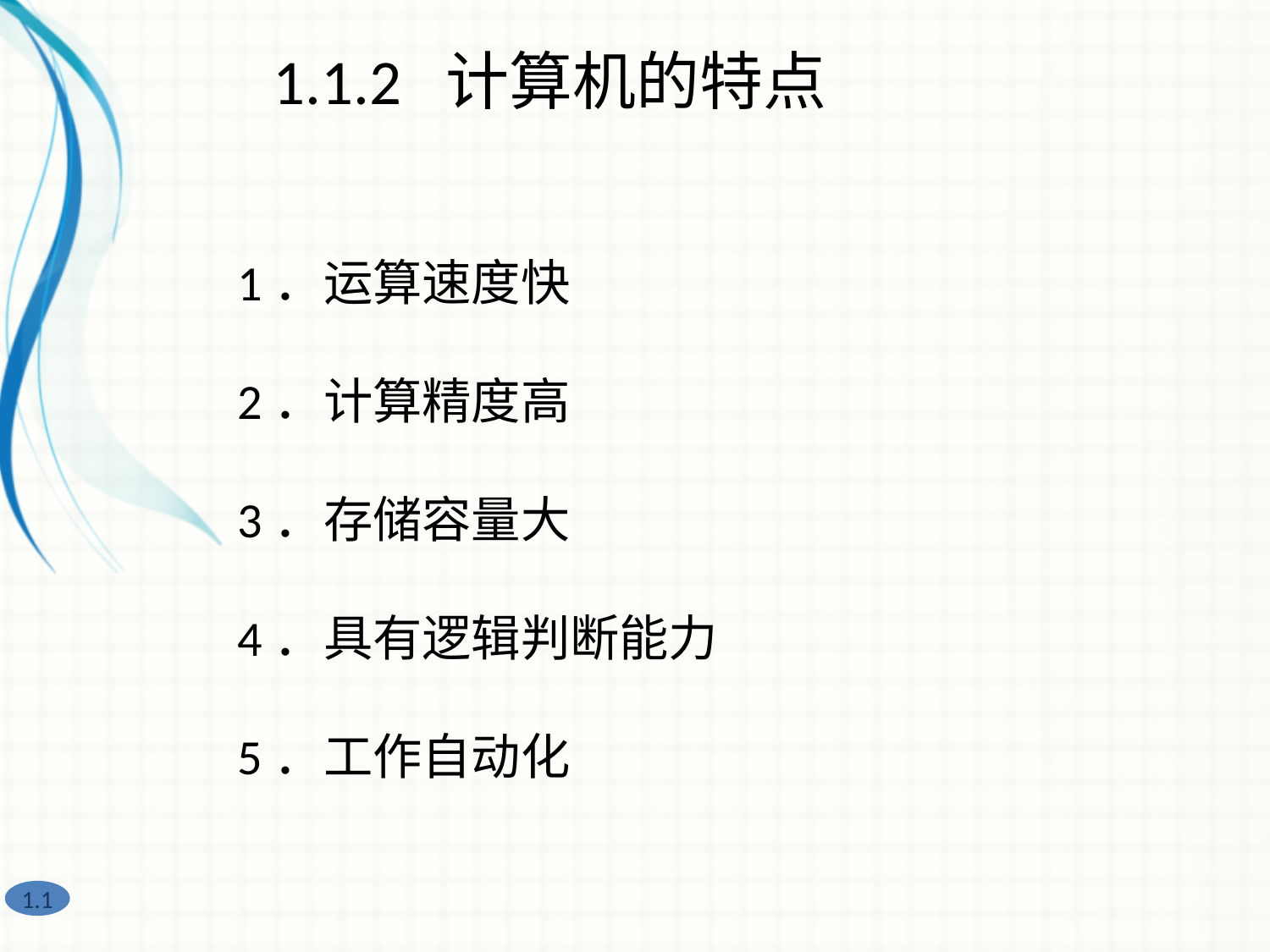

1.1.2  计算机的特点
1．运算速度快
2．计算精度高
3．存储容量大
4．具有逻辑判断能力
5．工作自动化